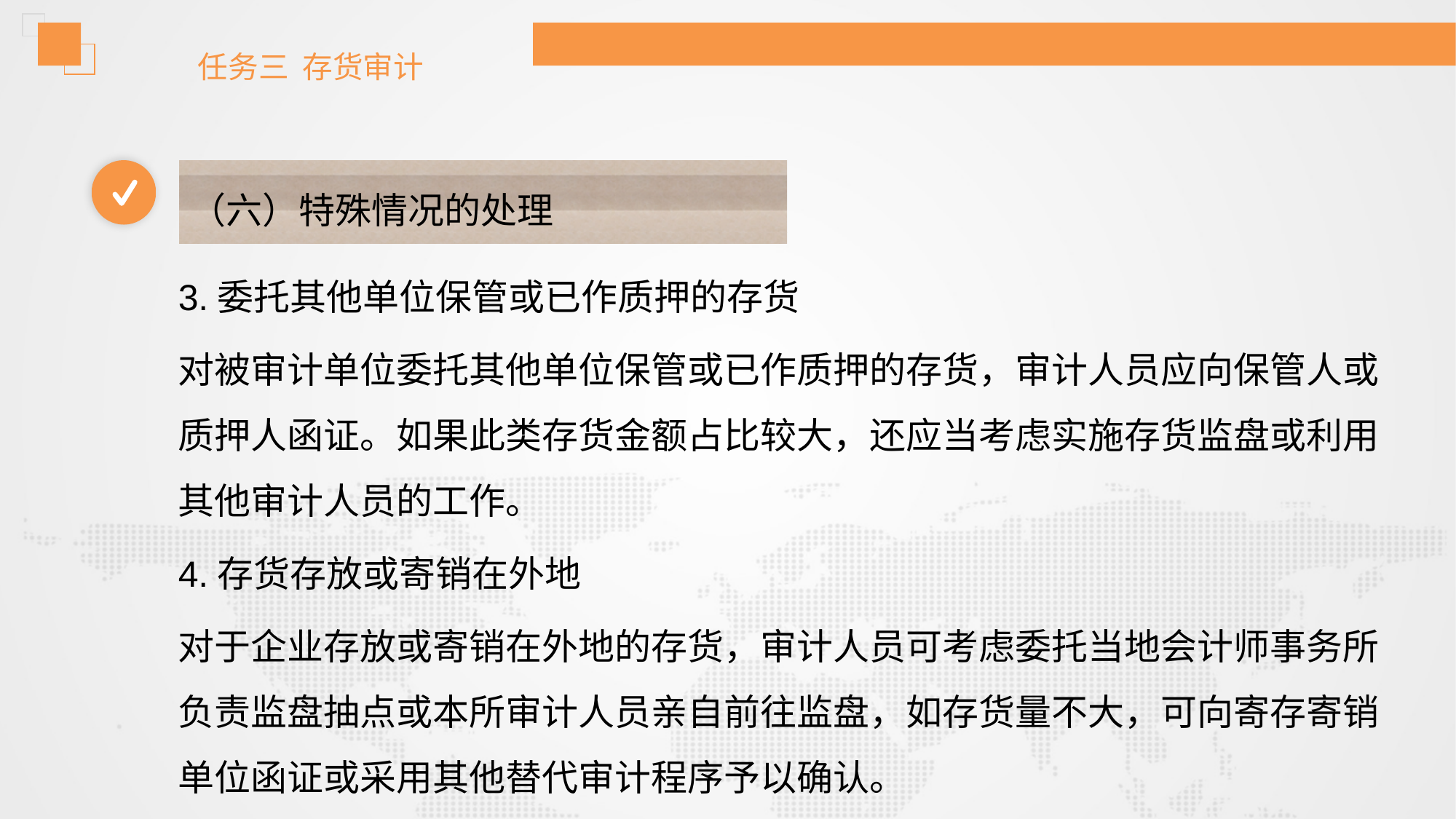

任务三  存货审计

（六）特殊情况的处理
3.委托其他单位保管或已作质押的存货
对被审计单位委托其他单位保管或已作质押的存货，审计人员应向保管人或质押人函证。如果此类存货金额占比较大，还应当考虑实施存货监盘或利用其他审计人员的工作。
4.存货存放或寄销在外地
对于企业存放或寄销在外地的存货，审计人员可考虑委托当地会计师事务所负责监盘抽点或本所审计人员亲自前往监盘，如存货量不大，可向寄存寄销单位函证或采用其他替代审计程序予以确认。